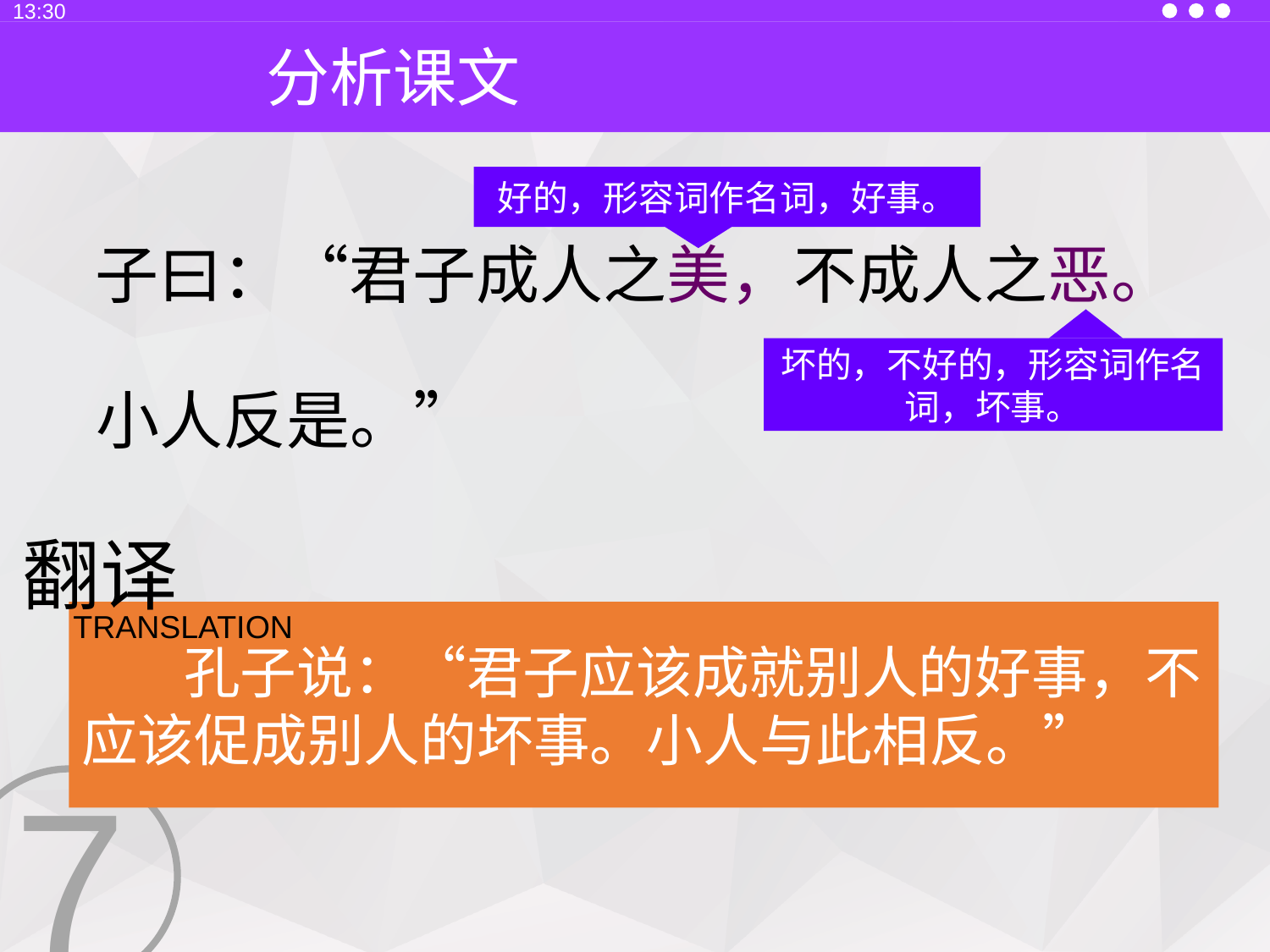

13:30

分析课文
好的，形容词作名词，好事。

子曰：“君子成人之美，不成人之恶。

坏的，不好的，形容词作名词，坏事。
小人反是。”
翻译
TRANSLATION
       孔子说：“君子应该成就别人的好事，不应该促成别人的坏事。小人与此相反。”
7